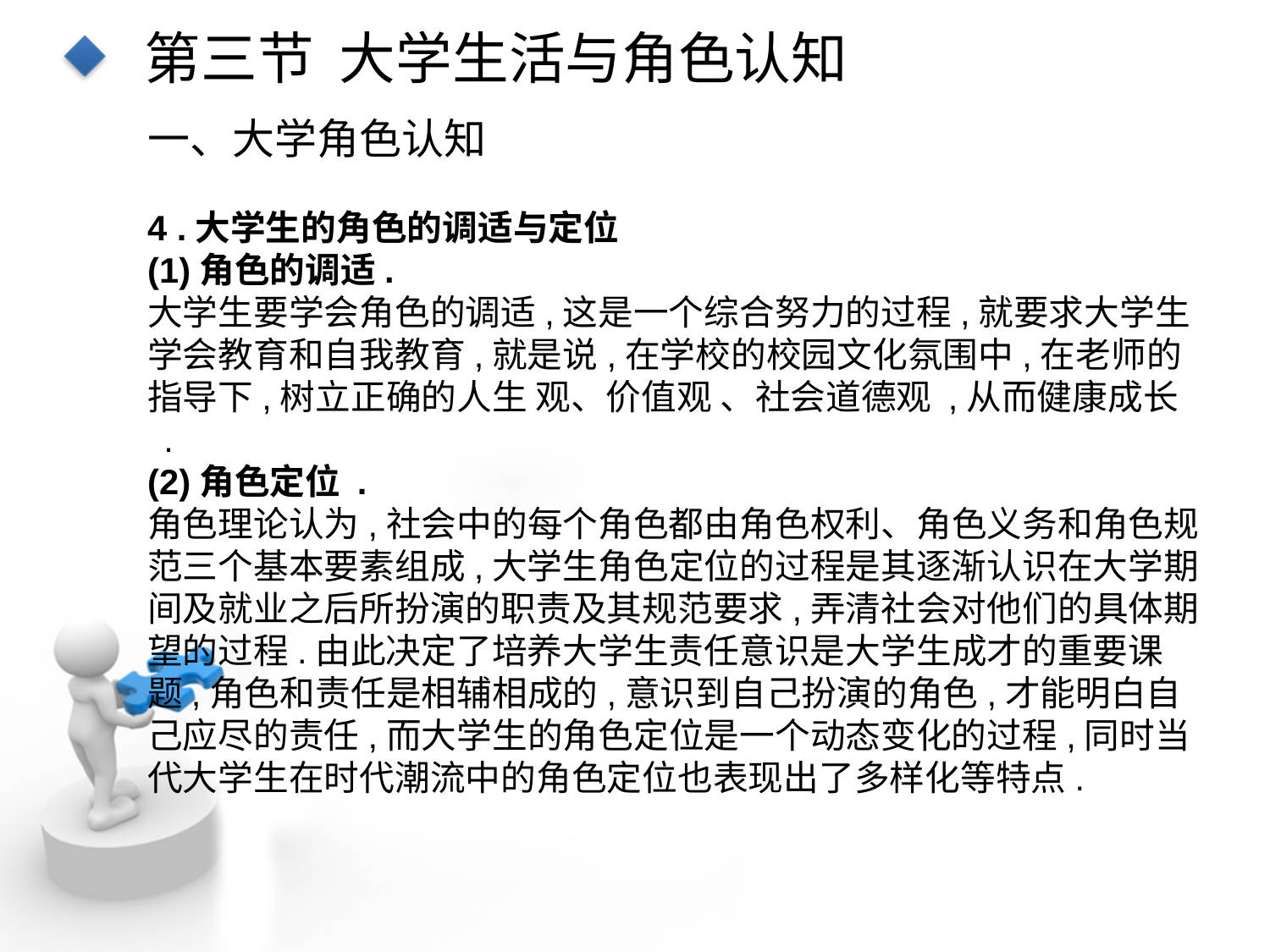

第三节  大学生活与角色认知

一、大学角色认知

4 .大学生的角色的调适与定位
(1)角色的调适.
大学生要学会角色的调适,这是一个综合努力的过程,就要求大学生 学会教育和自我教育,就是说,在学校的校园文化氛围中,在老师的指导下,树立正确的人生 观、价值观 、社会道德观 ,从而健康成长 .
(2)角色定位 .
角色理论认为,社会中的每个角色都由角色权利、角色义务和角色规范三个基本要素组成,大学生角色定位的过程是其逐渐认识在大学期间及就业之后所扮演的职责及其规范要求,弄清社会对他们的具体期望的过程.由此决定了培养大学生责任意识是大学生成才的重要课题,角色和责任是相辅相成的,意识到自己扮演的角色,才能明白自己应尽的责任,而大学生的角色定位是一个动态变化的过程,同时当代大学生在时代潮流中的角色定位也表现出了多样化等特点.
点击添加文本
点击添加文本
点击添加文本
点击添加文本